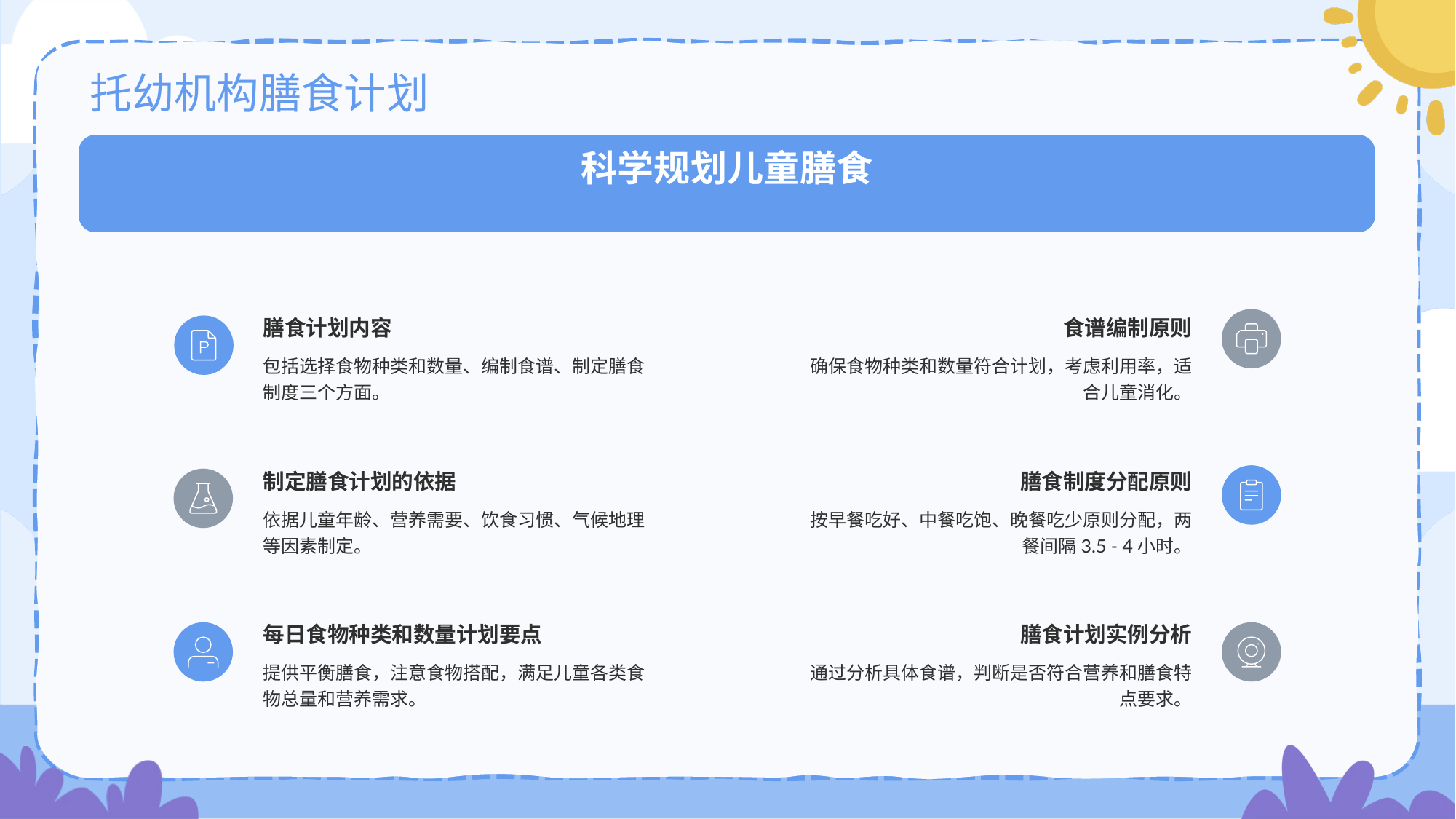

# 托幼机构膳食计划
科学规划儿童膳食
膳食计划内容

包括选择食物种类和数量、编制食谱、制定膳食制度三个方面。
食谱编制原则

确保食物种类和数量符合计划，考虑利用率，适合儿童消化。
制定膳食计划的依据

依据儿童年龄、营养需要、饮食习惯、气候地理等因素制定。
膳食制度分配原则

按早餐吃好、中餐吃饱、晚餐吃少原则分配，两餐间隔3.5 - 4小时。
每日食物种类和数量计划要点

提供平衡膳食，注意食物搭配，满足儿童各类食物总量和营养需求。
膳食计划实例分析

通过分析具体食谱，判断是否符合营养和膳食特点要求。